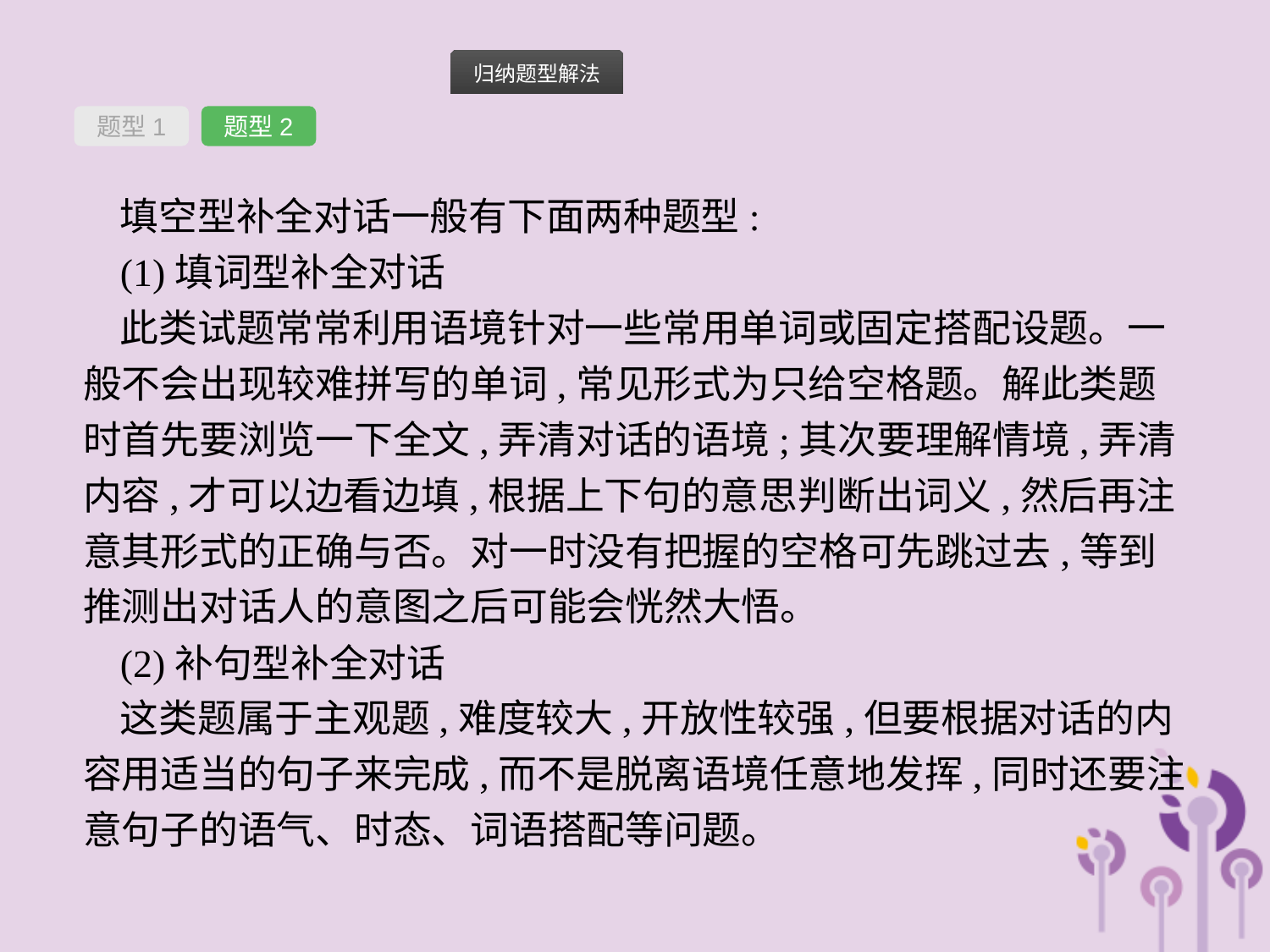

题型1
题型2
填空型补全对话一般有下面两种题型:
(1)填词型补全对话
此类试题常常利用语境针对一些常用单词或固定搭配设题。一般不会出现较难拼写的单词,常见形式为只给空格题。解此类题时首先要浏览一下全文,弄清对话的语境;其次要理解情境,弄清内容,才可以边看边填,根据上下句的意思判断出词义,然后再注意其形式的正确与否。对一时没有把握的空格可先跳过去,等到推测出对话人的意图之后可能会恍然大悟。
(2)补句型补全对话
这类题属于主观题,难度较大,开放性较强,但要根据对话的内容用适当的句子来完成,而不是脱离语境任意地发挥,同时还要注意句子的语气、时态、词语搭配等问题。